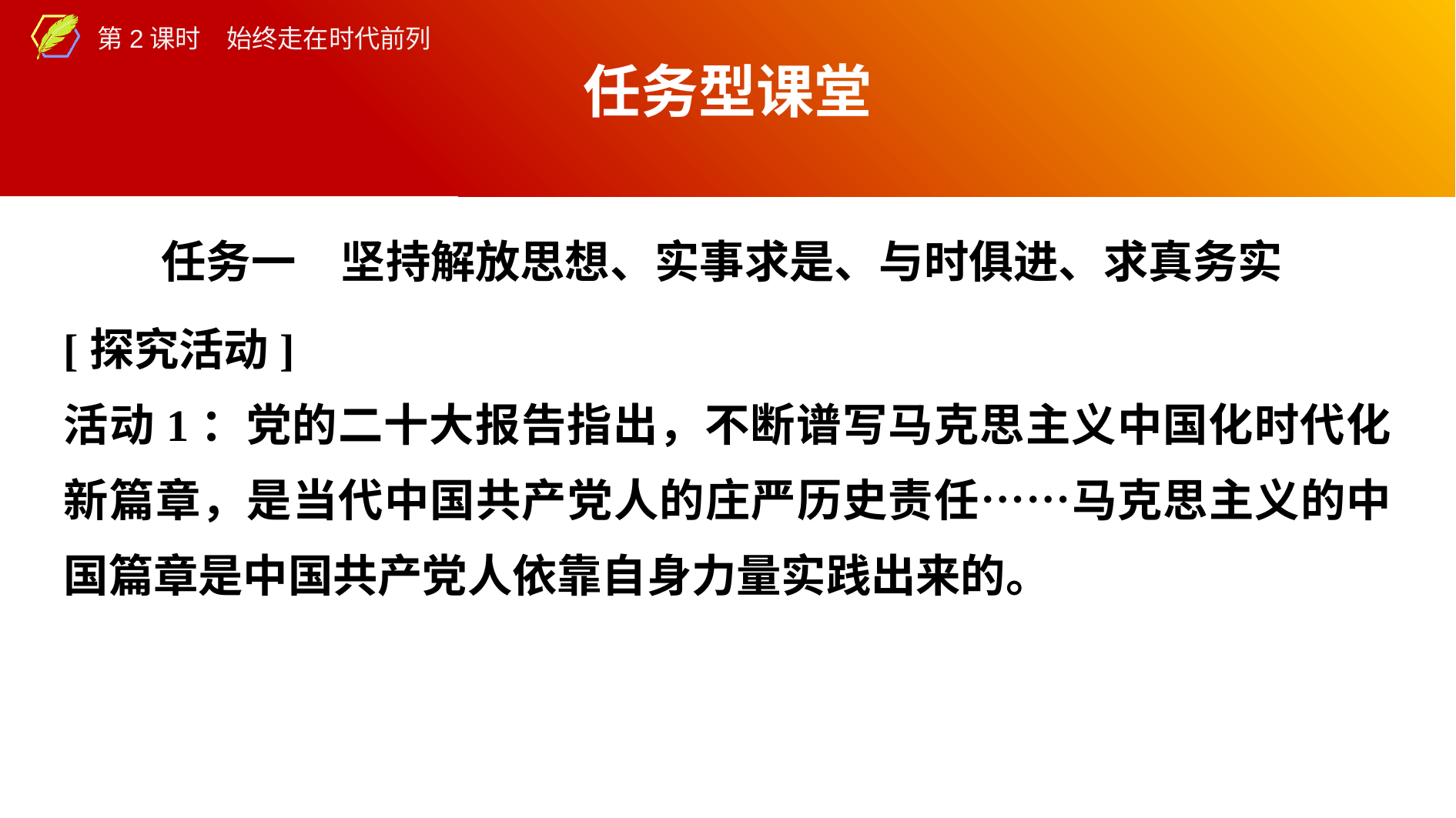

任务型课堂
任务一　坚持解放思想、实事求是、与时俱进、求真务实
[探究活动]
活动1：党的二十大报告指出，不断谱写马克思主义中国化时代化新篇章，是当代中国共产党人的庄严历史责任……马克思主义的中国篇章是中国共产党人依靠自身力量实践出来的。